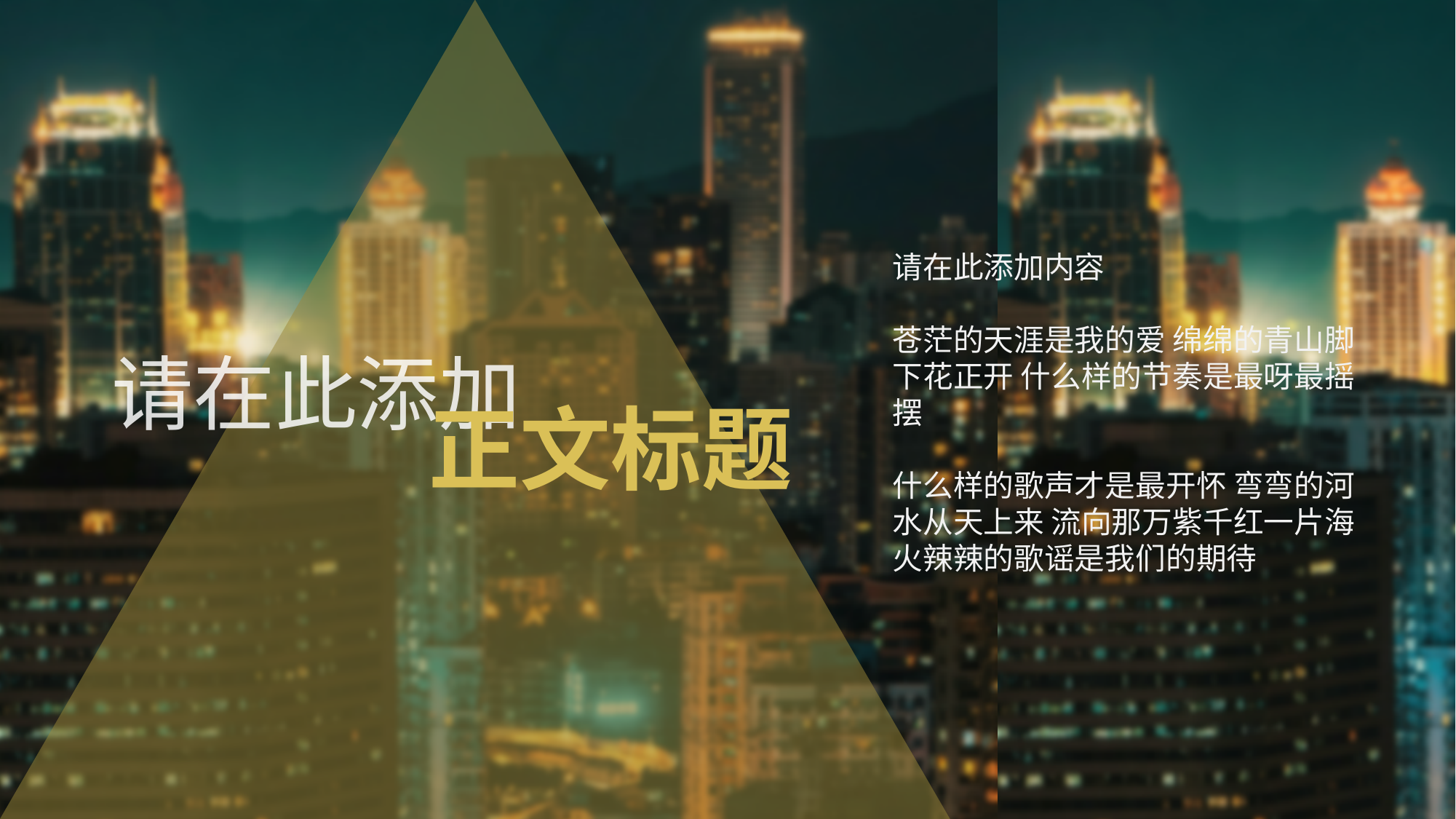

请在此添加内容

苍茫的天涯是我的爱 绵绵的青山脚下花正开 什么样的节奏是最呀最摇摆
什么样的歌声才是最开怀 弯弯的河水从天上来 流向那万紫千红一片海 火辣辣的歌谣是我们的期待
请在此添加
正文标题